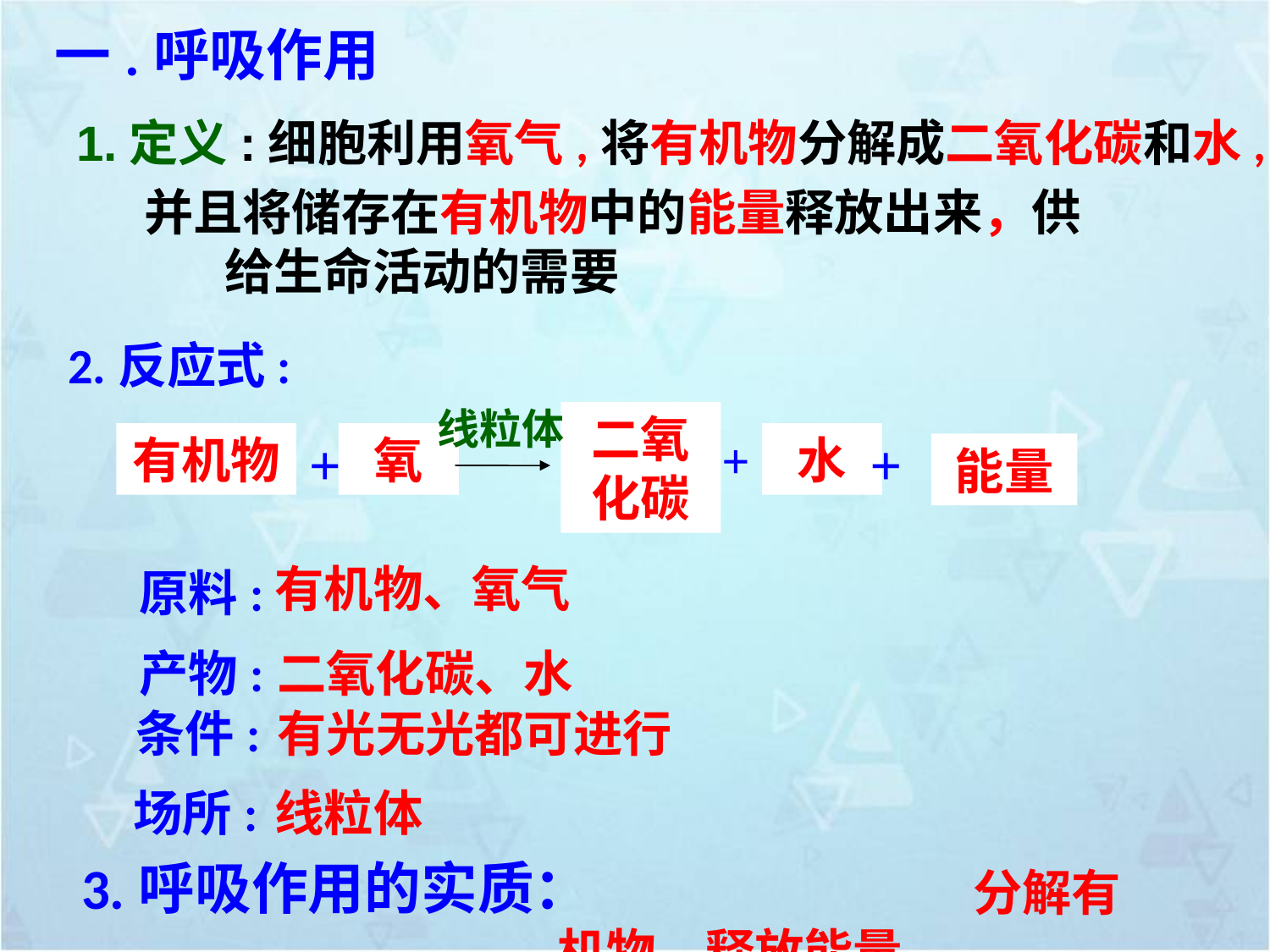

# 一.呼吸作用
1.定义:细胞利用氧气,将有机物分解成二氧化碳和水,
     并且将储存在有机物中的能量释放出来，供                         给生命活动的需要
2.反应式:
线粒体
二氧化碳
有机物
+
氧
+
水
+
能量

有机物、氧气
原料:
产物:
二氧化碳、水
条件:
有光无光都可进行
场所:
线粒体
                                                                                       分解有机物，释放能量
3.呼吸作用的实质：